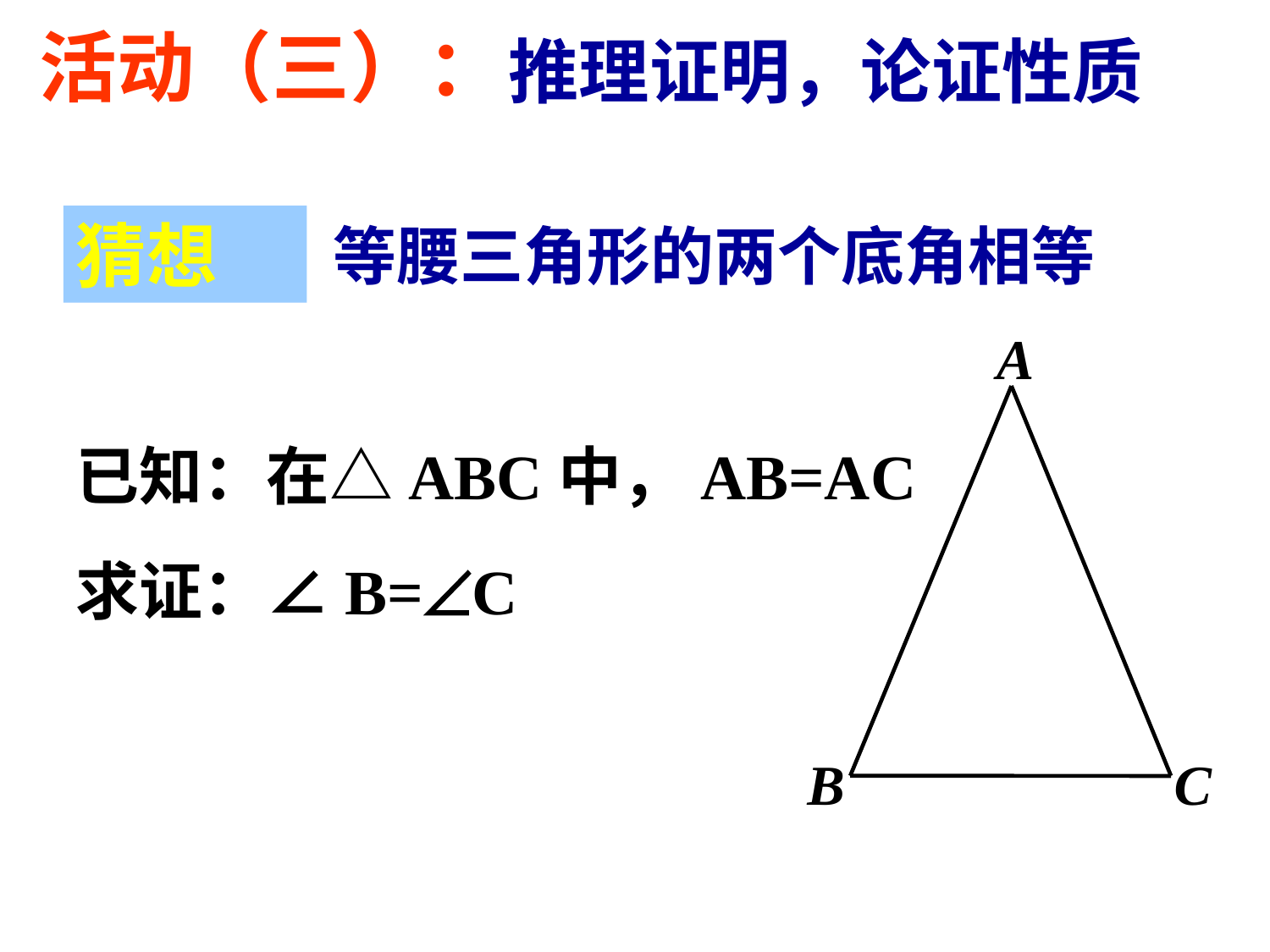

活动（三）：
推理证明，论证性质
     等腰三角形的两个底角相等
猜想
A

B
C

已知：在△ABC中，AB=AC
求证：∠B=∠C